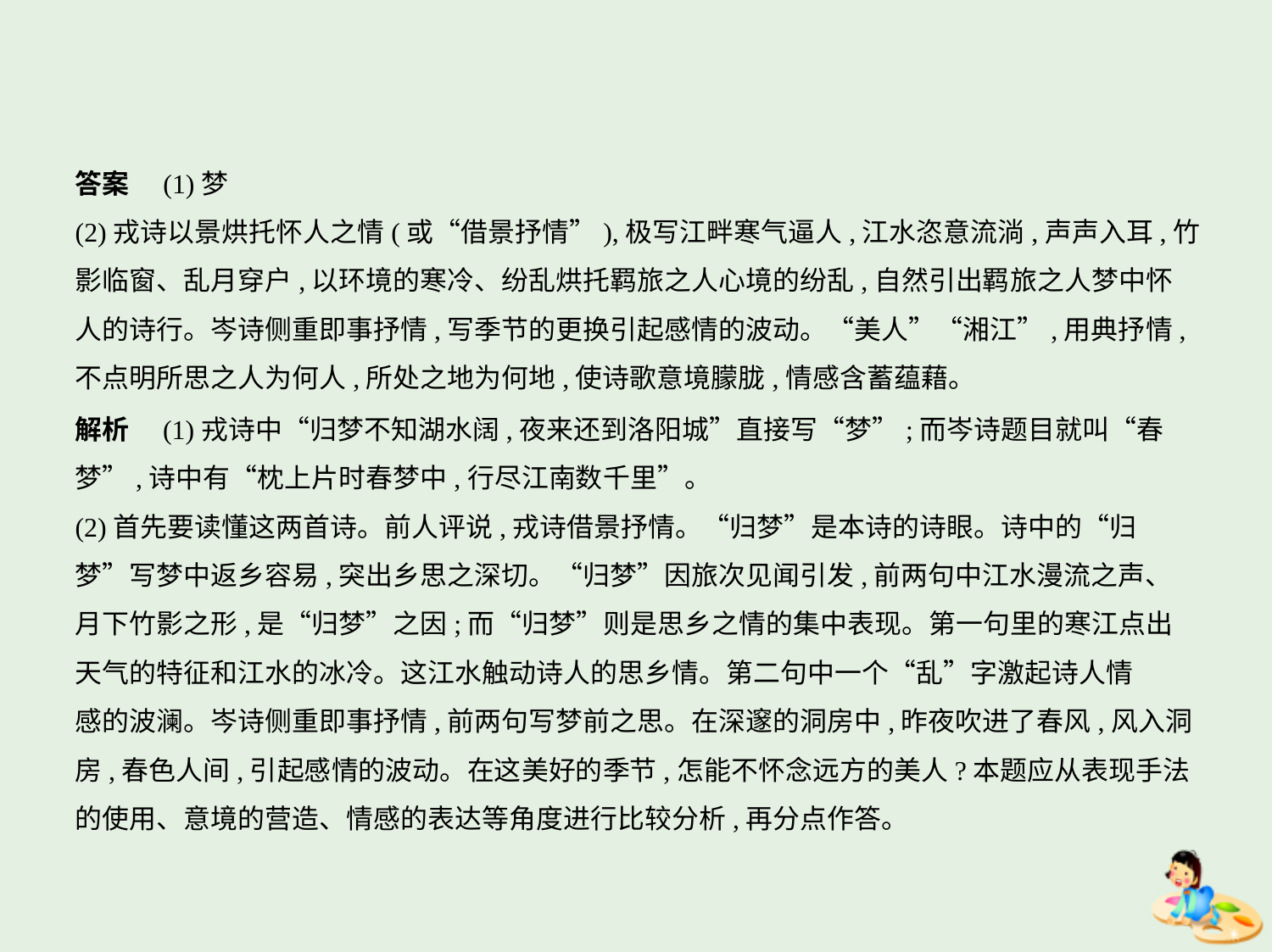

答案　(1)梦
(2)戎诗以景烘托怀人之情(或“借景抒情”),极写江畔寒气逼人,江水恣意流淌,声声入耳,竹
影临窗、乱月穿户,以环境的寒冷、纷乱烘托羁旅之人心境的纷乱,自然引出羁旅之人梦中怀
人的诗行。岑诗侧重即事抒情,写季节的更换引起感情的波动。“美人”“湘江”,用典抒情,
不点明所思之人为何人,所处之地为何地,使诗歌意境朦胧,情感含蓄蕴藉。
解析　(1)戎诗中“归梦不知湖水阔,夜来还到洛阳城”直接写“梦”;而岑诗题目就叫“春
梦”,诗中有“枕上片时春梦中,行尽江南数千里”。
(2)首先要读懂这两首诗。前人评说,戎诗借景抒情。“归梦”是本诗的诗眼。诗中的“归
梦”写梦中返乡容易,突出乡思之深切。“归梦”因旅次见闻引发,前两句中江水漫流之声、
月下竹影之形,是“归梦”之因;而“归梦”则是思乡之情的集中表现。第一句里的寒江点出
天气的特征和江水的冰冷。这江水触动诗人的思乡情。第二句中一个“乱”字激起诗人情
感的波澜。岑诗侧重即事抒情,前两句写梦前之思。在深邃的洞房中,昨夜吹进了春风,风入洞
房,春色人间,引起感情的波动。在这美好的季节,怎能不怀念远方的美人?本题应从表现手法
的使用、意境的营造、情感的表达等角度进行比较分析,再分点作答。